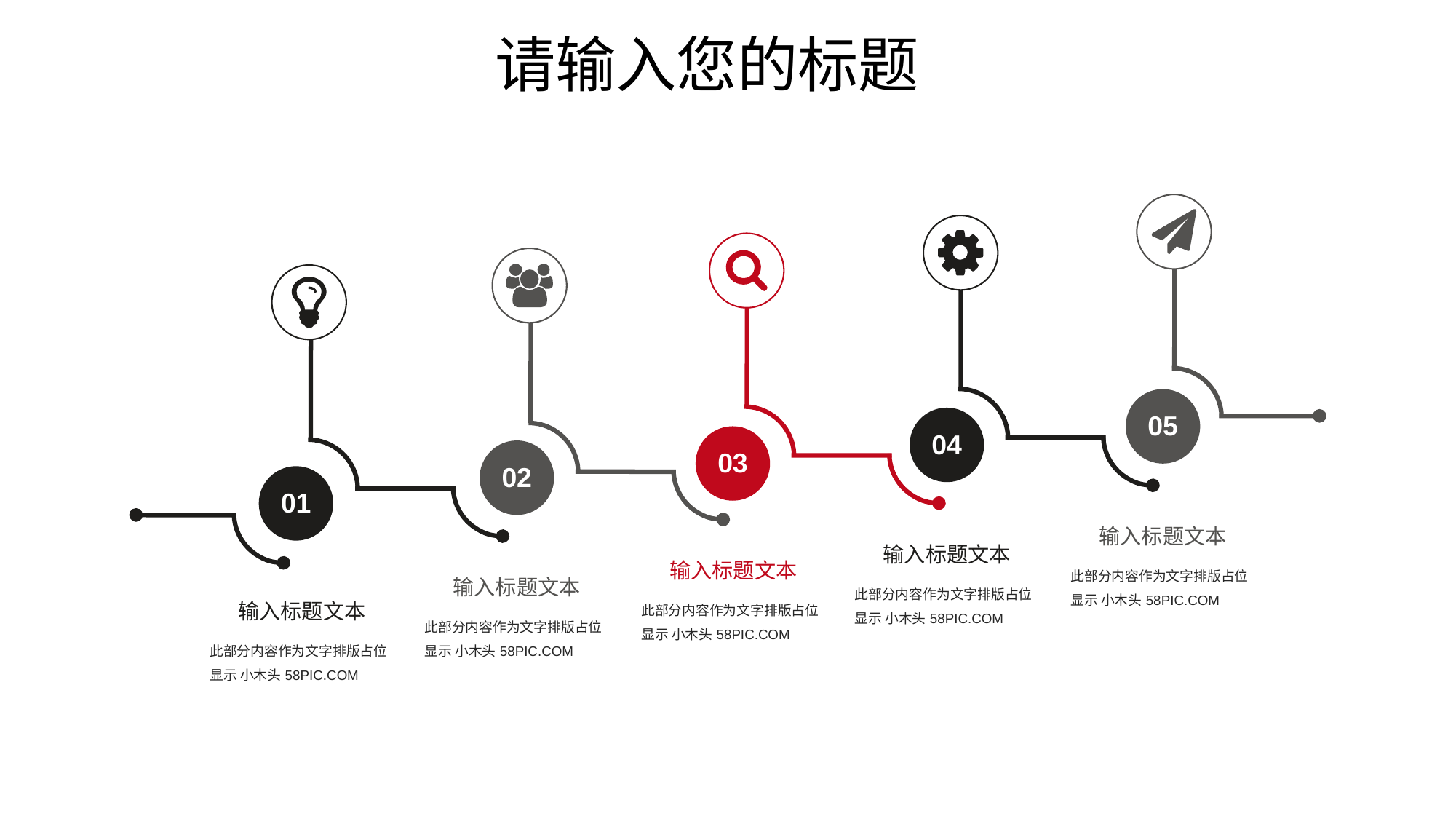

请输入您的标题

05
输入标题文本
此部分内容作为文字排版占位
显示 小木头58PIC.COM

04
输入标题文本
此部分内容作为文字排版占位
显示 小木头58PIC.COM

03
输入标题文本
此部分内容作为文字排版占位
显示 小木头58PIC.COM

02
输入标题文本
此部分内容作为文字排版占位
显示 小木头58PIC.COM

01
输入标题文本
此部分内容作为文字排版占位
显示 小木头58PIC.COM